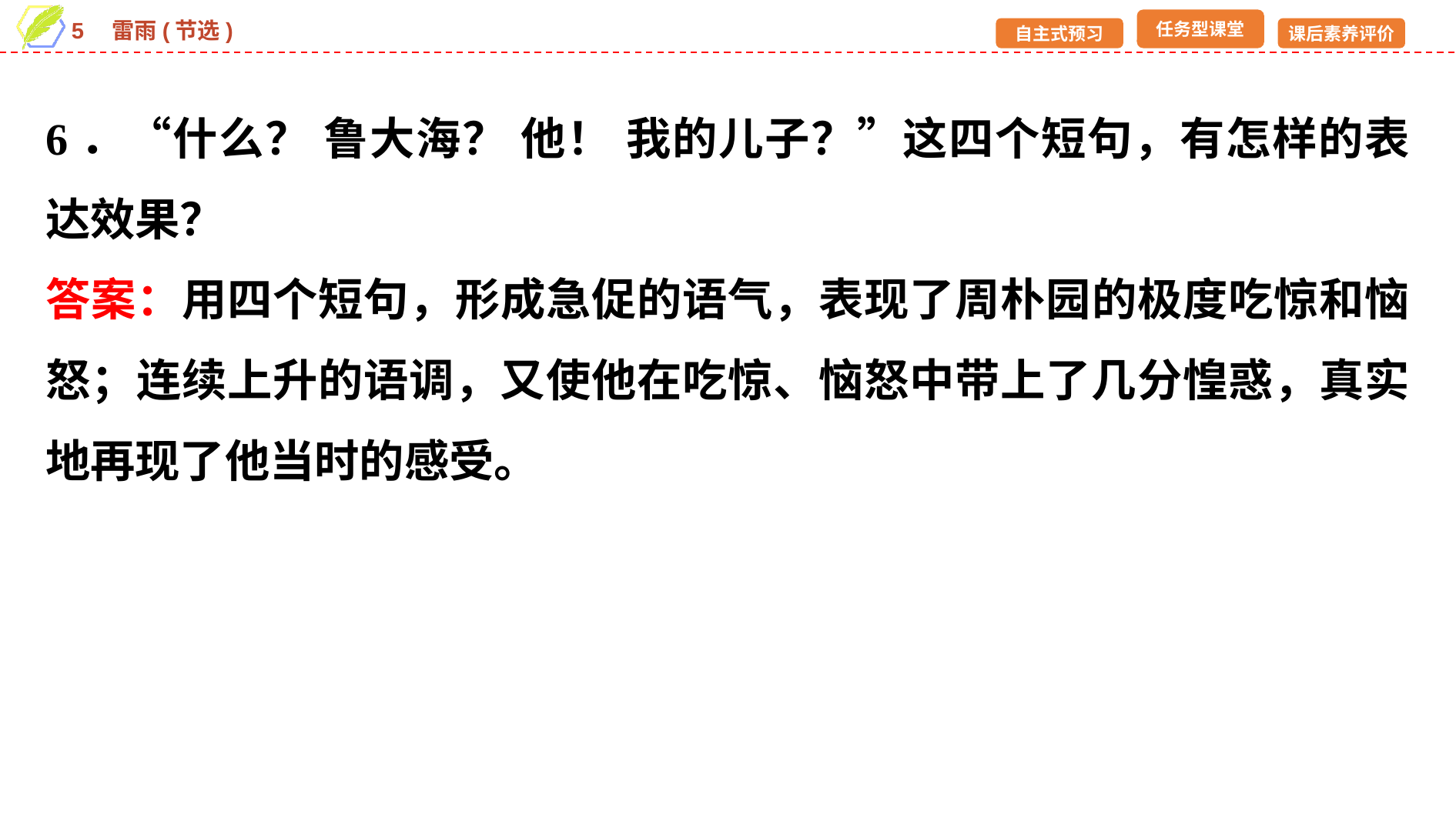

6．“什么？ 鲁大海？ 他！ 我的儿子？”这四个短句，有怎样的表达效果？
答案：用四个短句，形成急促的语气，表现了周朴园的极度吃惊和恼怒；连续上升的语调，又使他在吃惊、恼怒中带上了几分惶惑，真实地再现了他当时的感受。